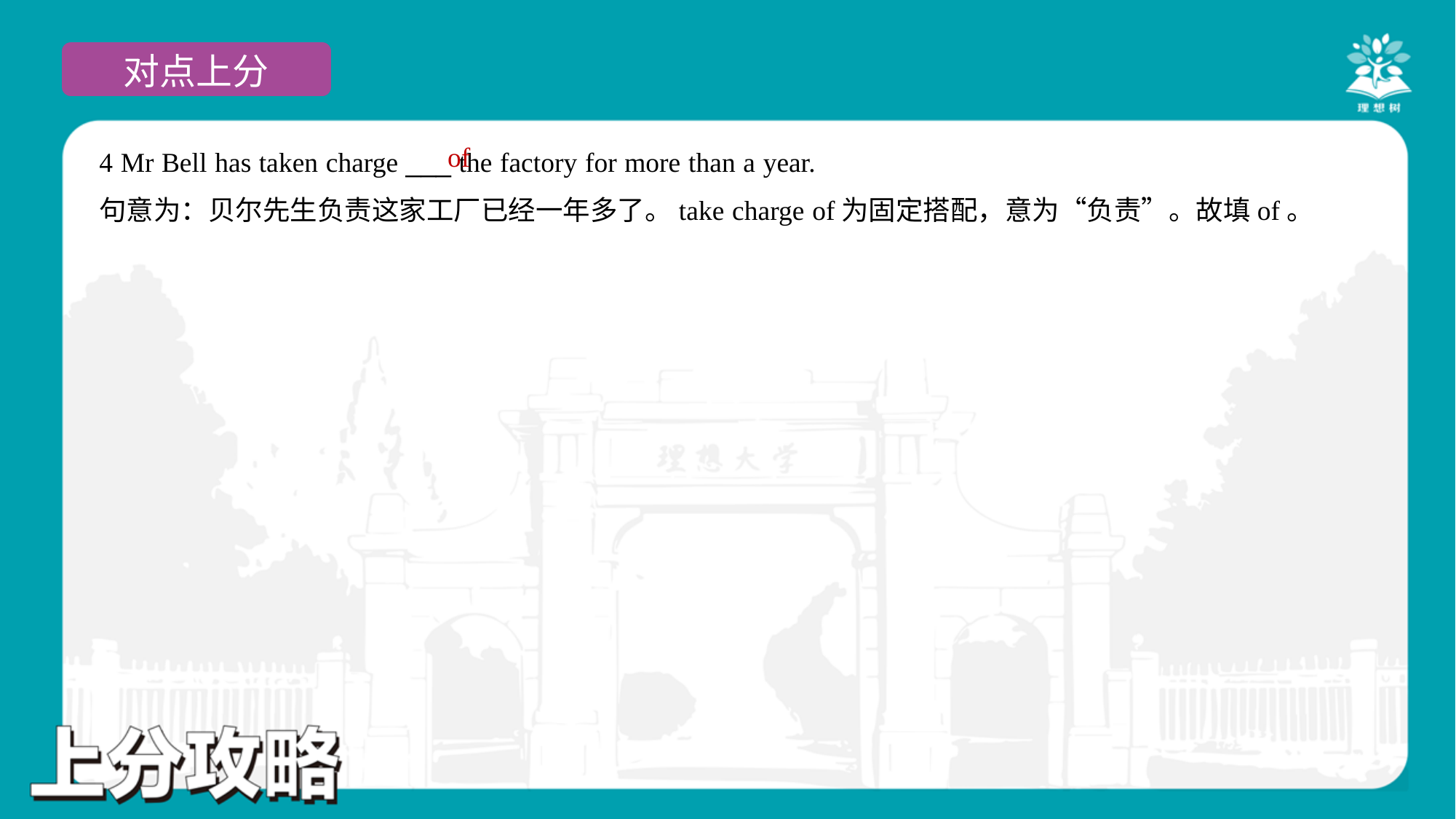

of
4 Mr Bell has taken charge ___ the factory for more than a year.
句意为：贝尔先生负责这家工厂已经一年多了。take charge of为固定搭配，意为“负责”。故填of。